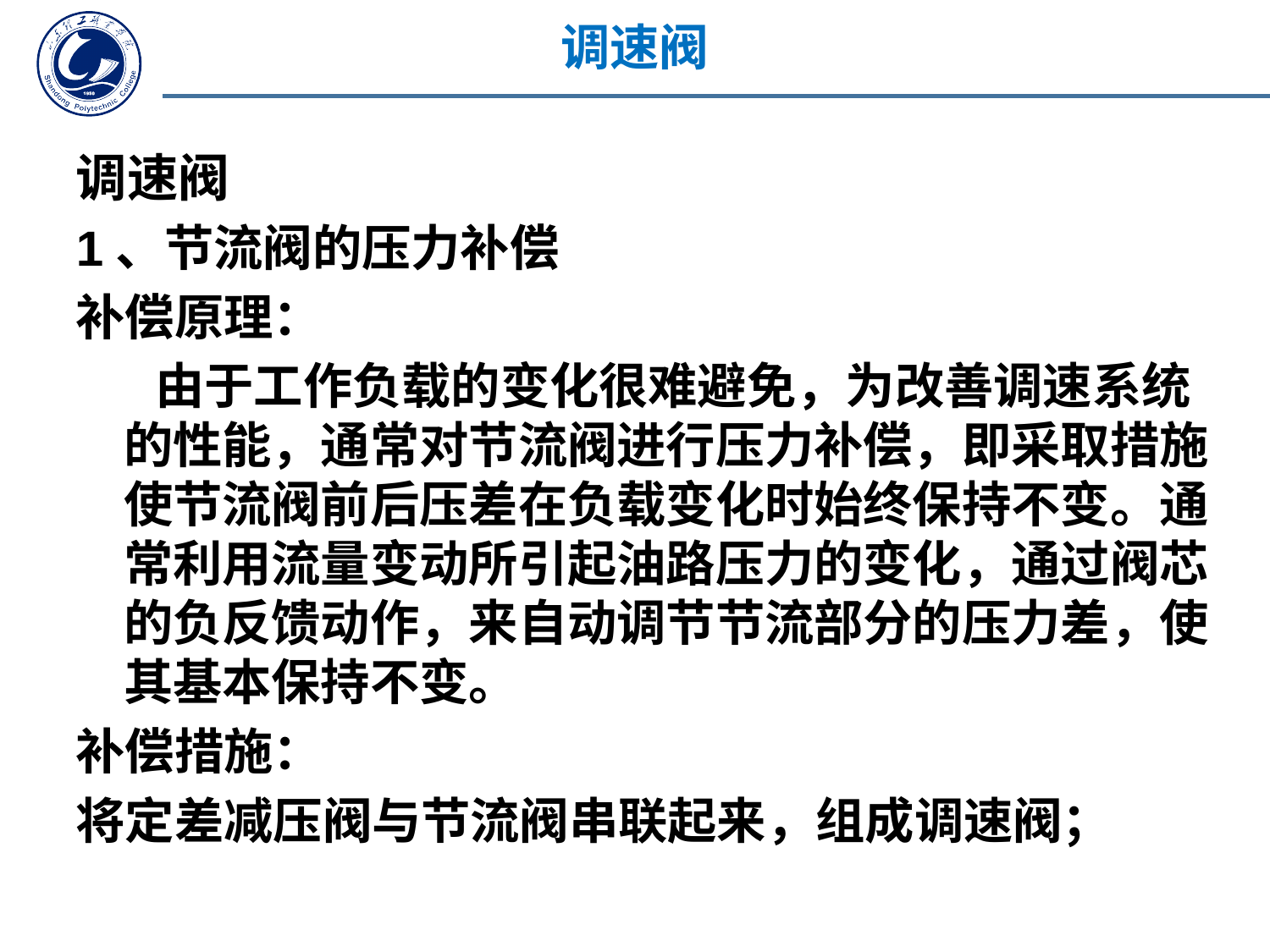

调速阀
调速阀
1、节流阀的压力补偿
补偿原理：
      由于工作负载的变化很难避免，为改善调速系统的性能，通常对节流阀进行压力补偿，即采取措施使节流阀前后压差在负载变化时始终保持不变。通常利用流量变动所引起油路压力的变化，通过阀芯的负反馈动作，来自动调节节流部分的压力差，使其基本保持不变。
补偿措施：
将定差减压阀与节流阀串联起来，组成调速阀；